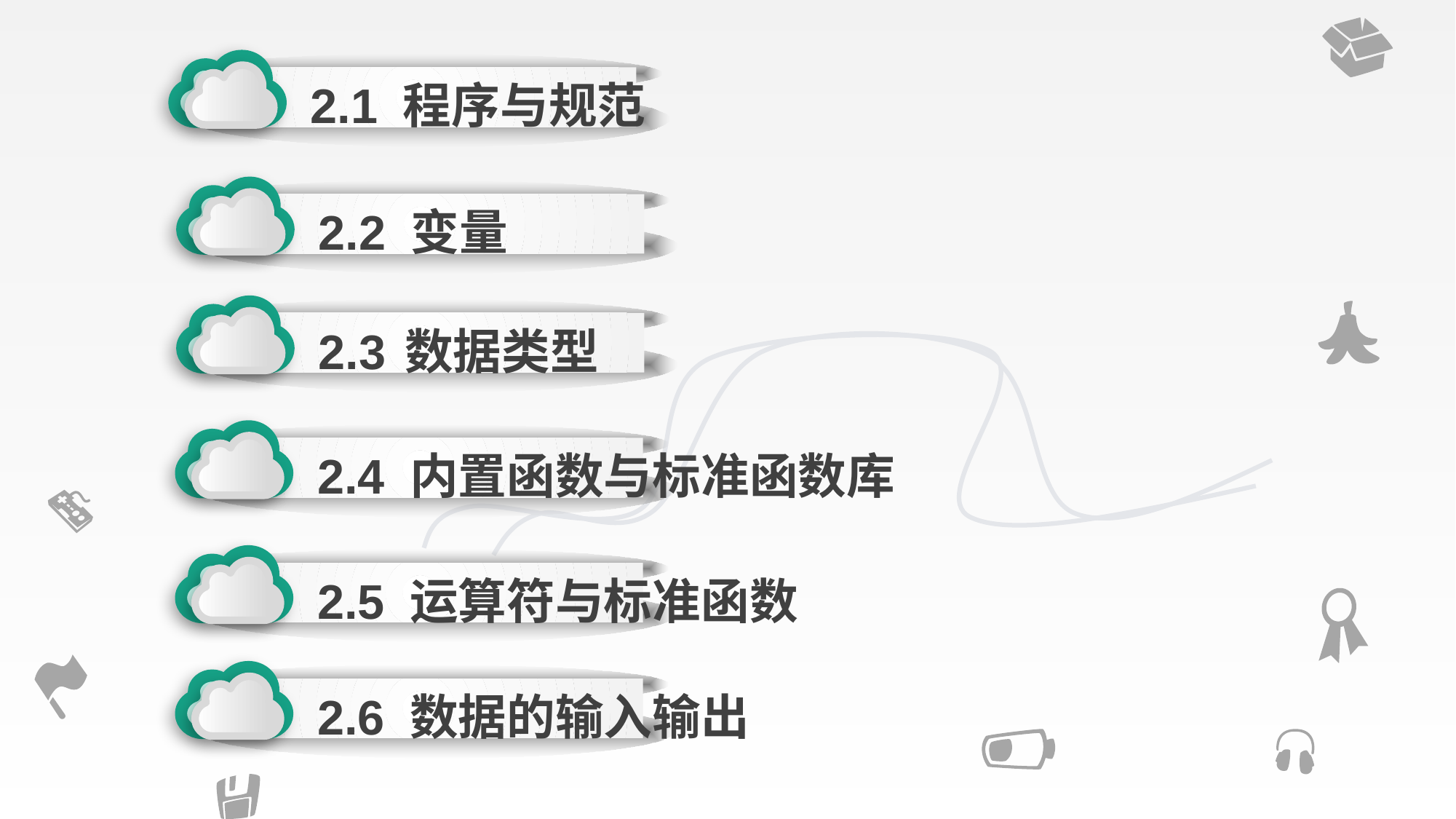

2.1 程序与规范

2.2 变量

2.3 数据类型

2.4 内置函数与标准函数库

2.5 运算符与标准函数

2.6 数据的输入输出